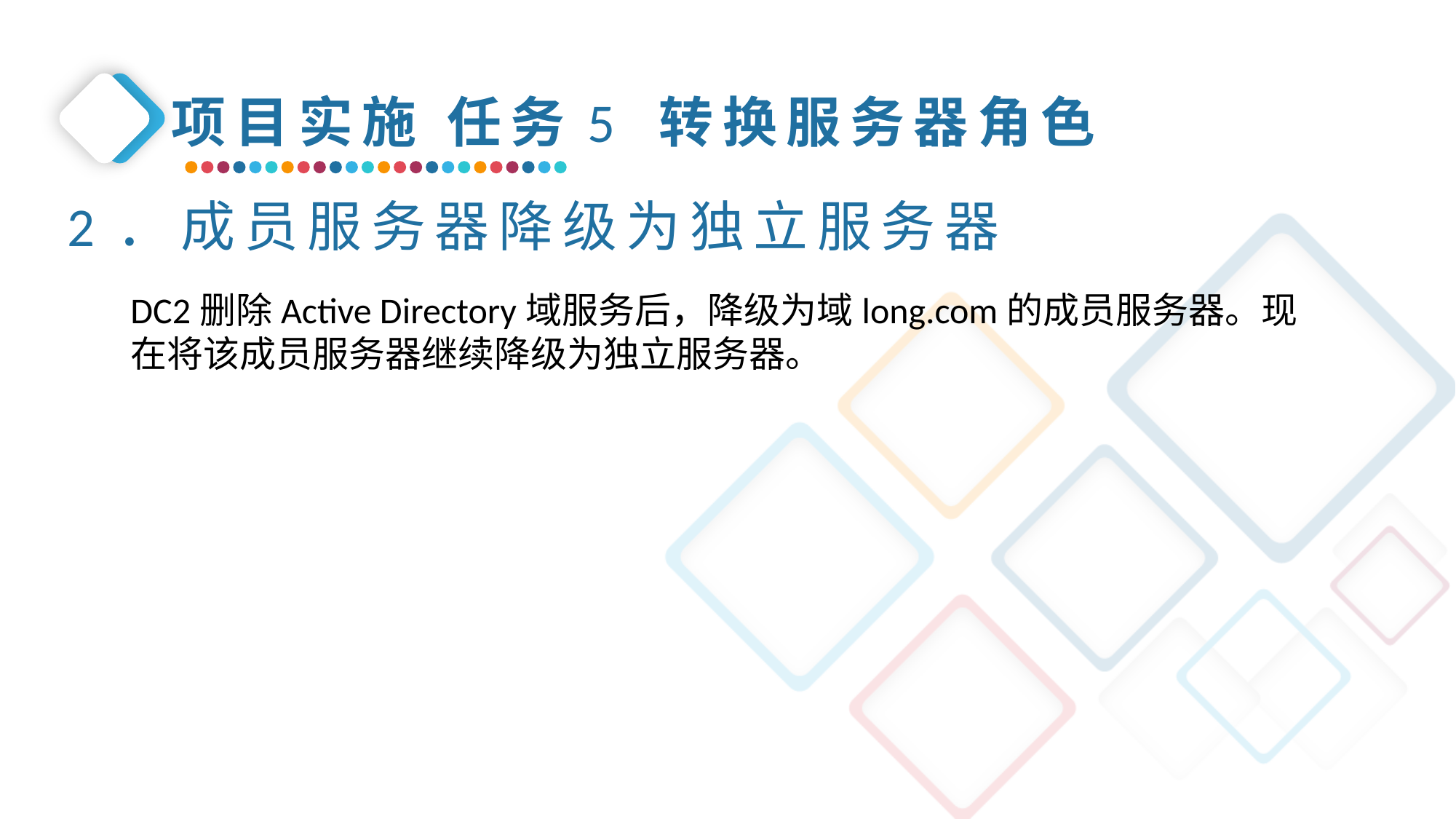

项目实施 任务5 转换服务器角色

2．成员服务器降级为独立服务器
DC2删除Active Directory域服务后，降级为域long.com的成员服务器。现在将该成员服务器继续降级为独立服务器。